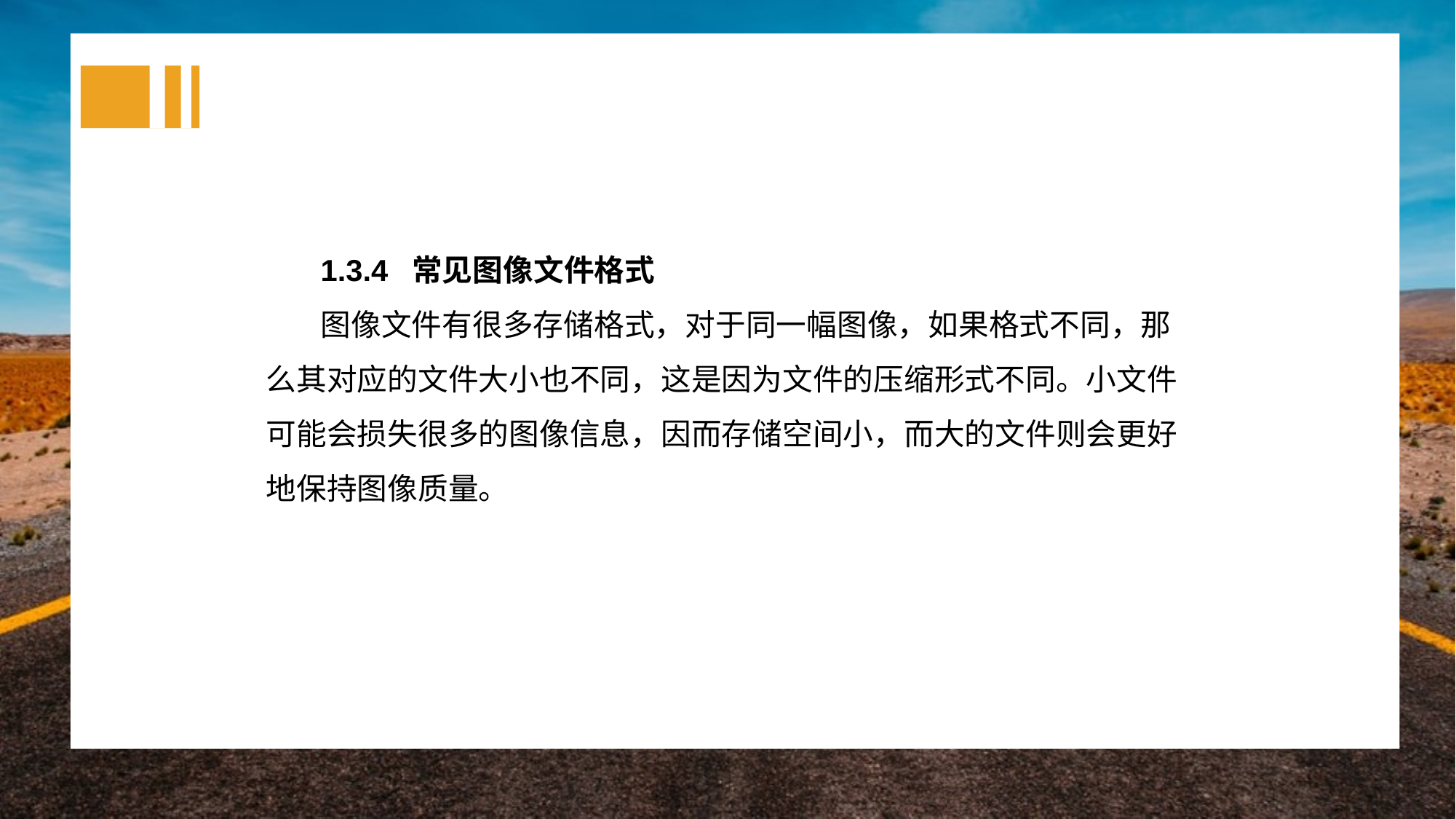

1.3.4  常见图像文件格式
图像文件有很多存储格式，对于同一幅图像，如果格式不同，那么其对应的文件大小也不同，这是因为文件的压缩形式不同。小文件可能会损失很多的图像信息，因而存储空间小，而大的文件则会更好地保持图像质量。